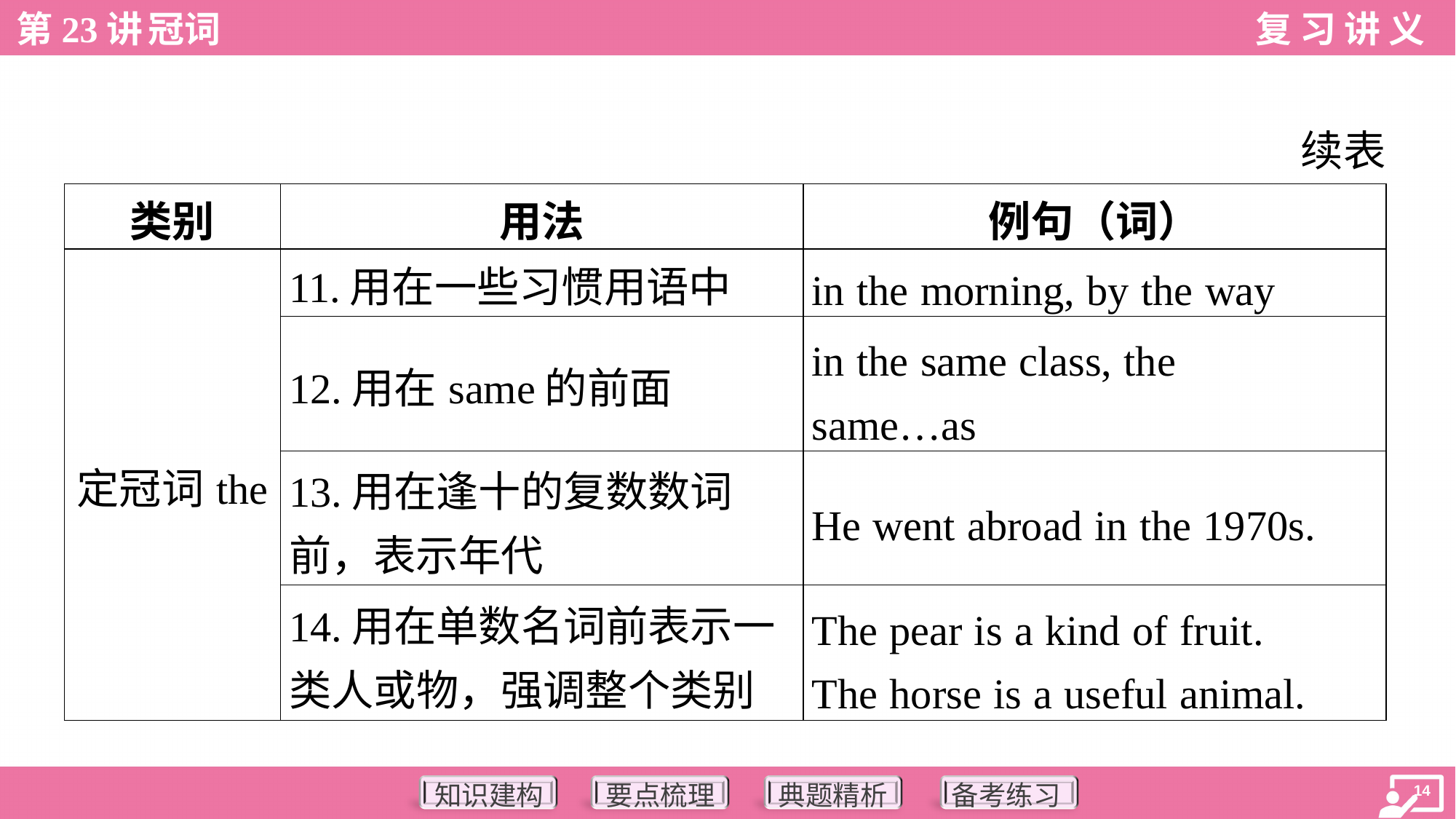

续表
| 类别 | 用法 | 例句（词） |
| --- | --- | --- |
| 定冠词the | 11.用在一些习惯用语中 | in the morning, by the way |
|  | 12.用在same的前面 | in the same class, the same…as |
|  | 13.用在逢十的复数数词 前，表示年代 | He went abroad in the 1970s. |
|  | 14.用在单数名词前表示一 类人或物，强调整个类别 | The pear is a kind of fruit. The horse is a useful animal. |